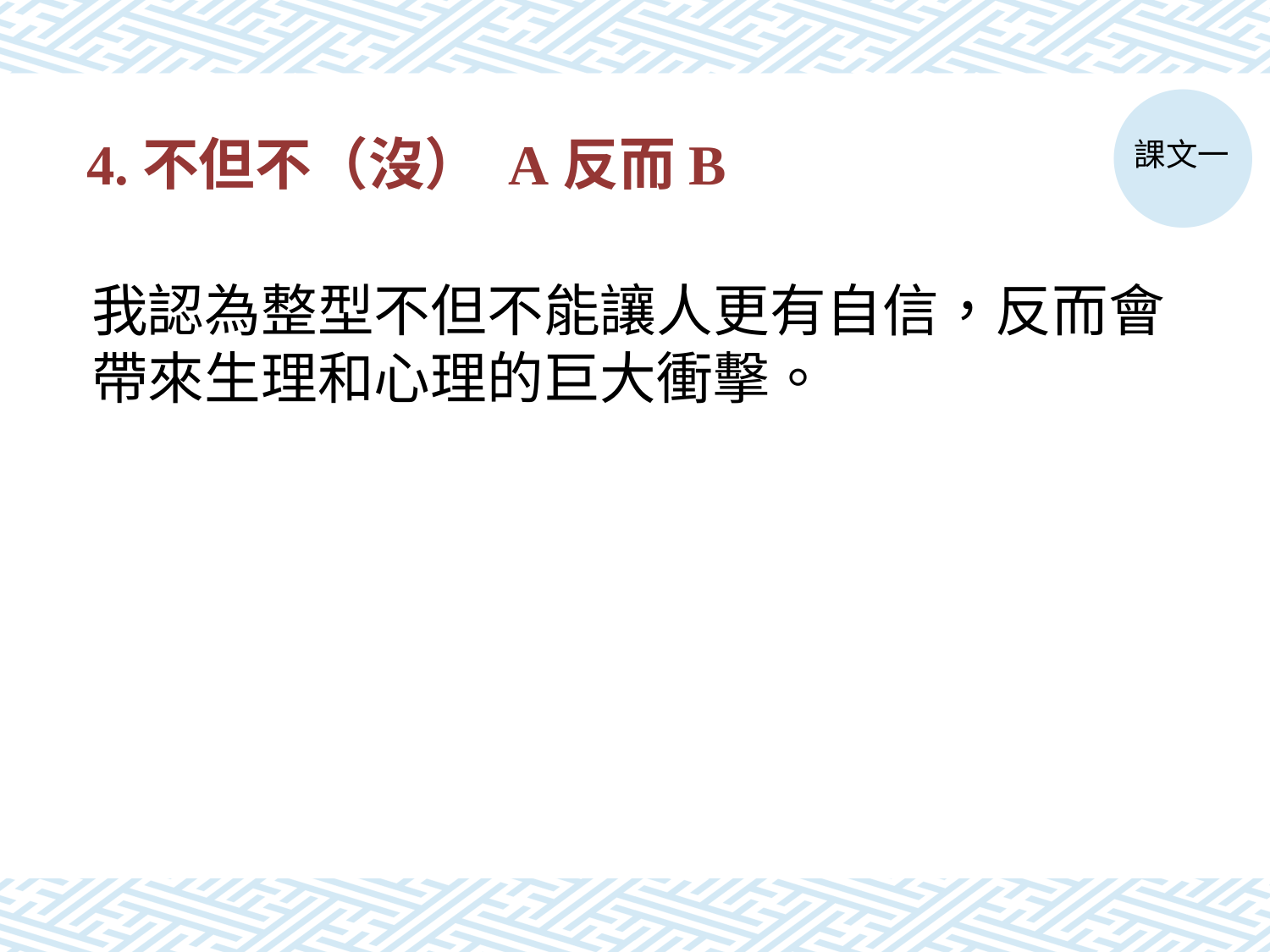

課文一
# 4.不但不（沒） A反而B
我認為整型不但不能讓人更有自信，反而會帶來生理和心理的巨大衝擊。